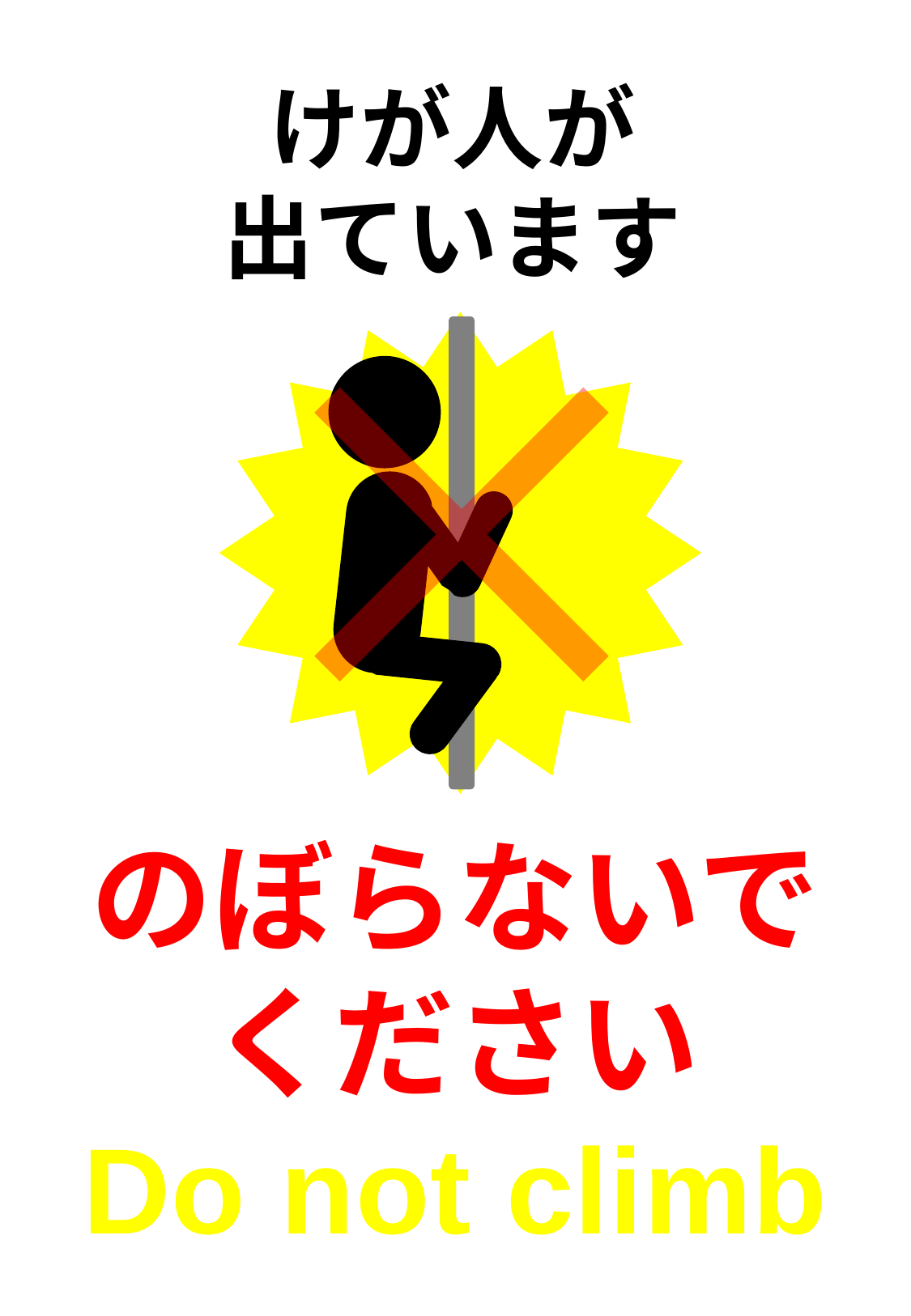

けが人が
出ています

のぼらないで
ください
Do not climb